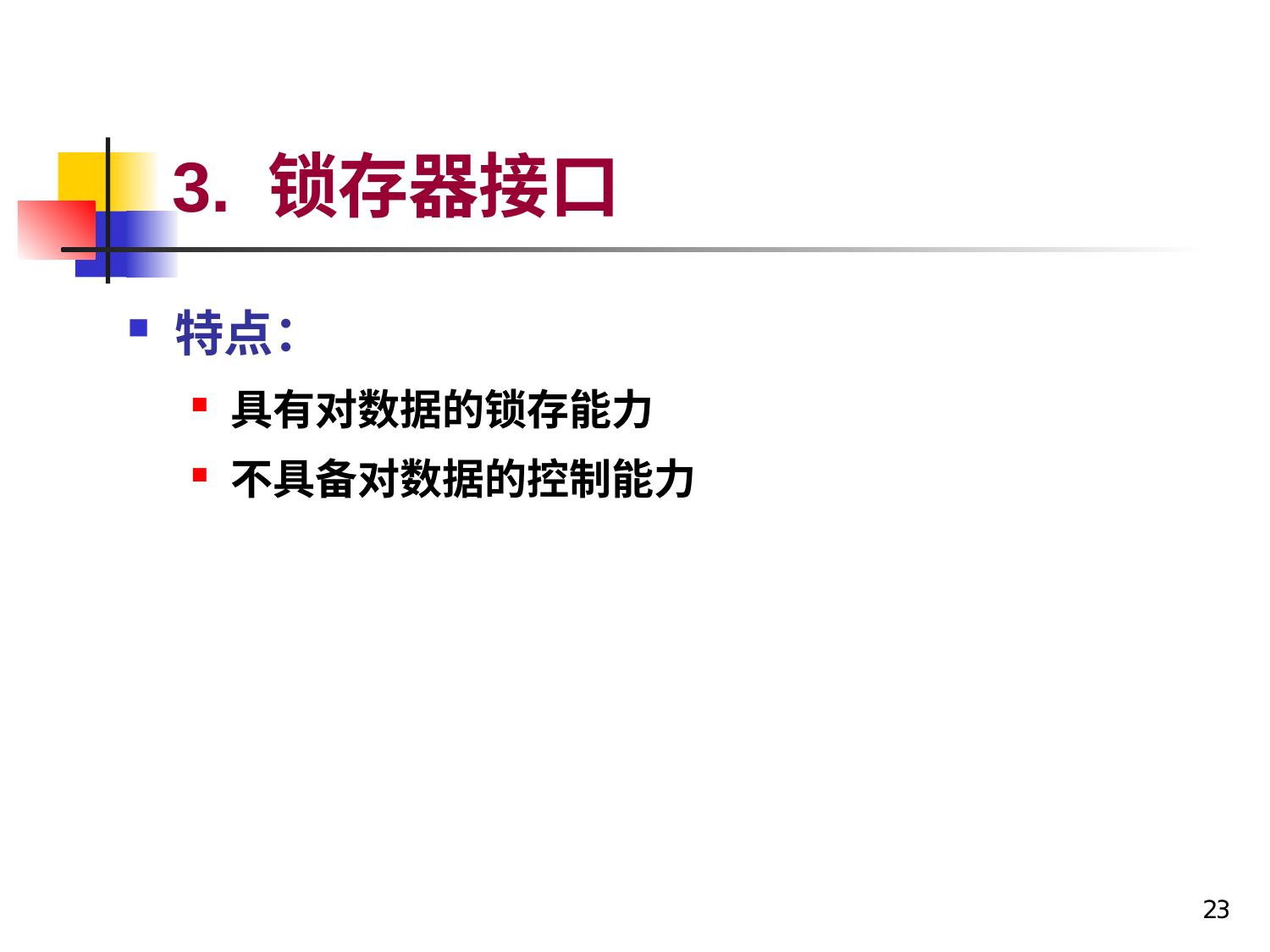

# 3. 锁存器接口
特点：
具有对数据的锁存能力
不具备对数据的控制能力
23